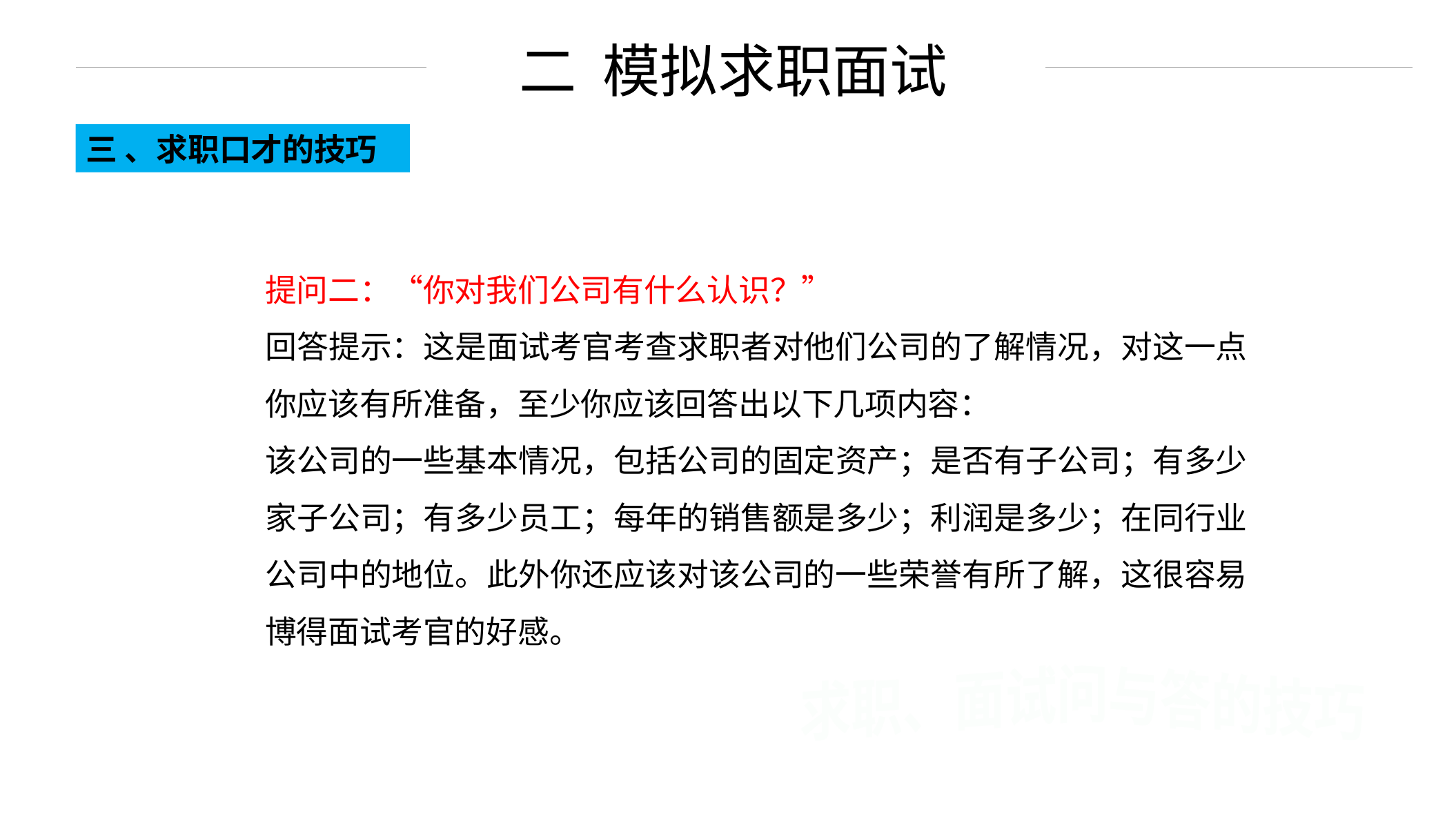

二  模拟求职面试
三 、求职口才的技巧
提问二：“你对我们公司有什么认识？”
回答提示：这是面试考官考查求职者对他们公司的了解情况，对这一点你应该有所准备，至少你应该回答出以下几项内容：
该公司的一些基本情况，包括公司的固定资产；是否有子公司；有多少家子公司；有多少员工；每年的销售额是多少；利润是多少；在同行业公司中的地位。此外你还应该对该公司的一些荣誉有所了解，这很容易博得面试考官的好感。
求职、面试问与答的技巧